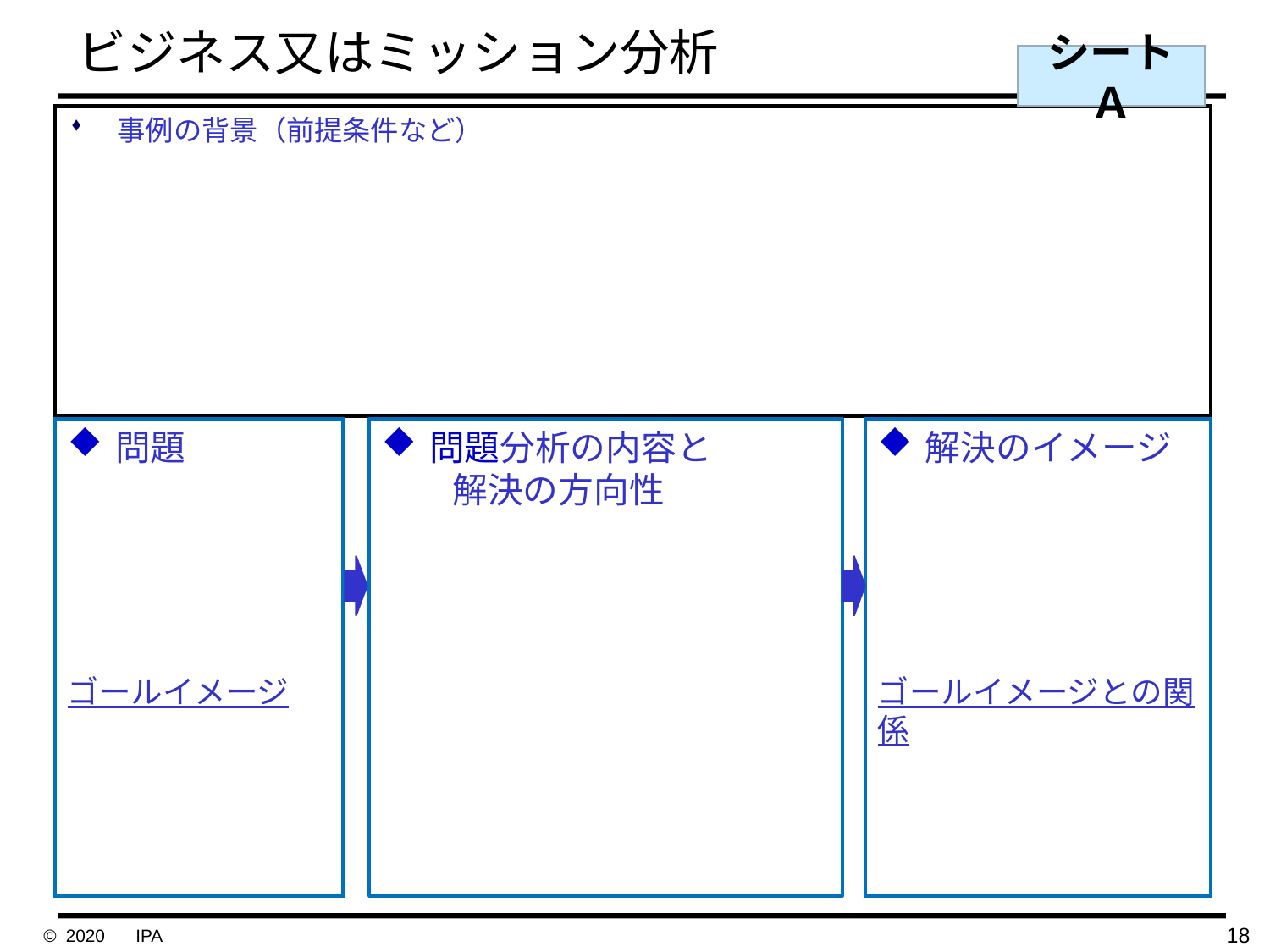

# ビジネス又はミッション分析
シートＡ
事例の背景（前提条件など）
解決のイメージ

ゴールイメージとの関係

問題

ゴールイメージ

問題分析の内容と
　　解決の方向性